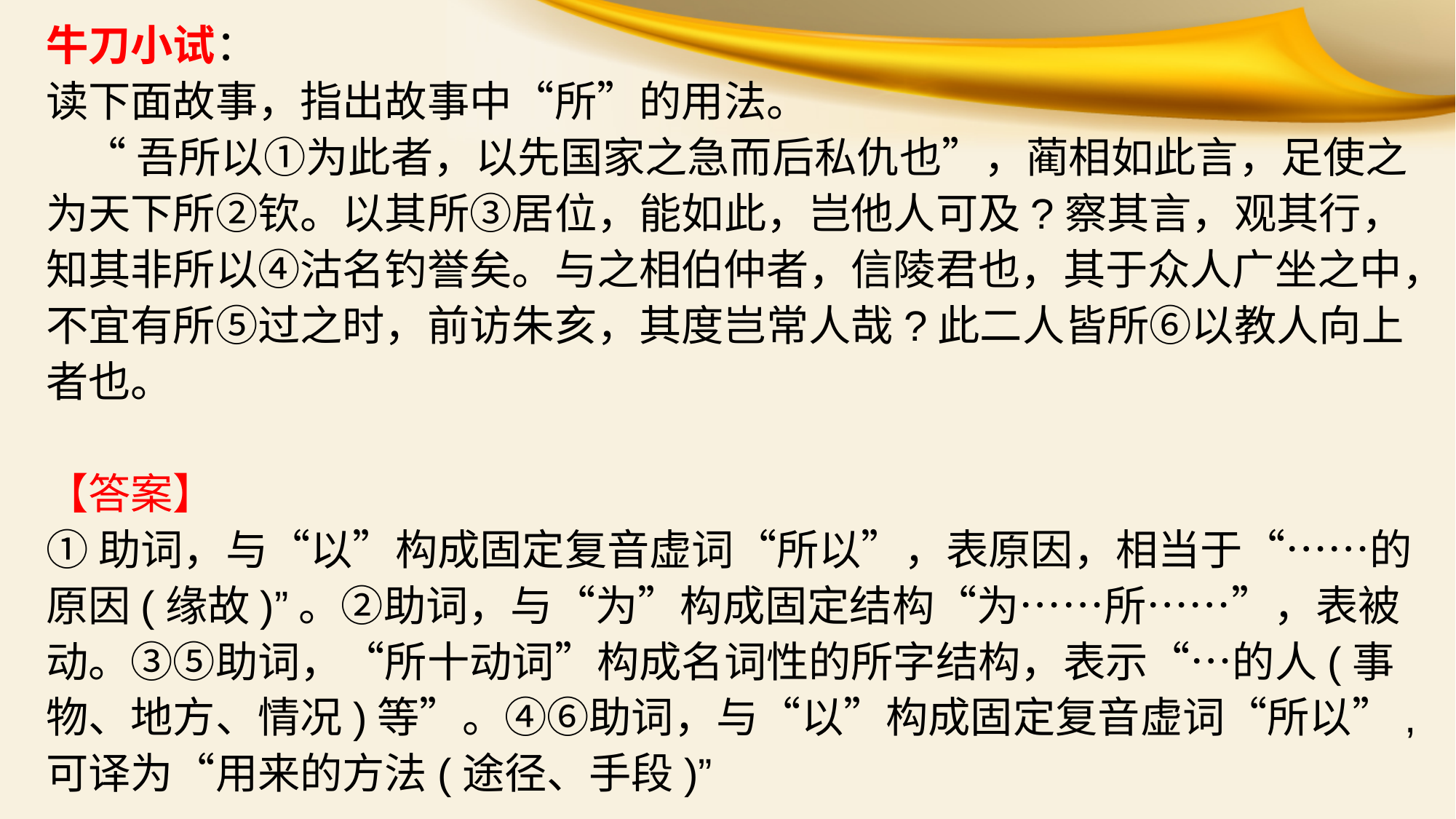

牛刀小试：
读下面故事，指出故事中“所”的用法。
    “吾所以①为此者，以先国家之急而后私仇也”，蔺相如此言，足使之为天下所②钦。以其所③居位，能如此，岂他人可及?察其言，观其行，知其非所以④沽名钓誉矣。与之相伯仲者，信陵君也，其于众人广坐之中，不宜有所⑤过之时，前访朱亥，其度岂常人哉?此二人皆所⑥以教人向上者也。

【答案】
①助词，与“以”构成固定复音虚词“所以”，表原因，相当于“……的原因(缘故)”。②助词，与“为”构成固定结构“为……所……”，表被动。③⑤助词，“所十动词”构成名词性的所字结构，表示“…的人(事物、地方、情况)等”。④⑥助词，与“以”构成固定复音虚词“所以”,可译为“用来的方法(途径、手段)”